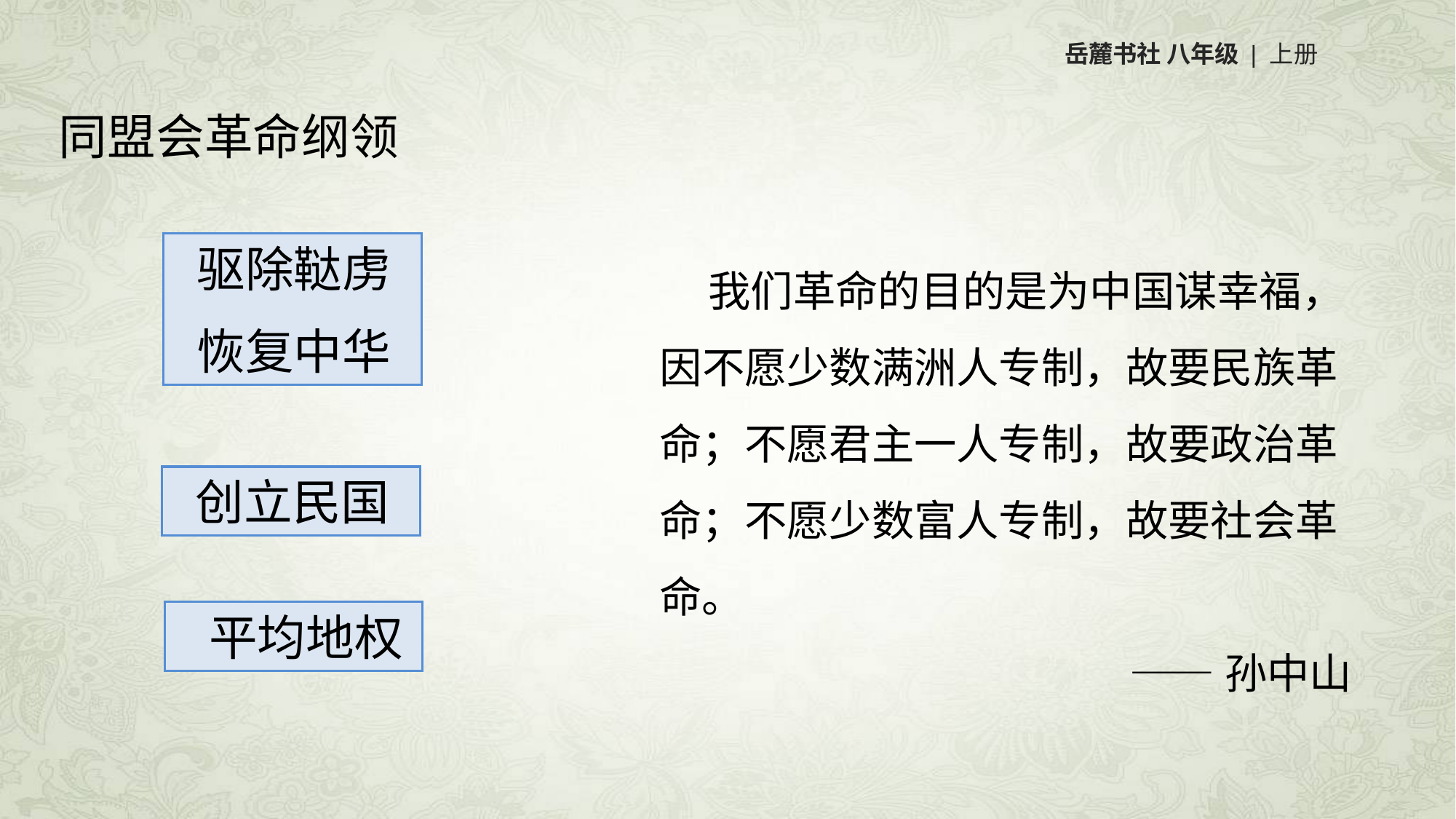

岳麓书社 八年级 | 上册
同盟会革命纲领
 驱除鞑虏
 恢复中华
    我们革命的目的是为中国谋幸福，因不愿少数满洲人专制，故要民族革命；不愿君主一人专制，故要政治革命；不愿少数富人专制，故要社会革命。
 ——孙中山
 创立民国
  平均地权